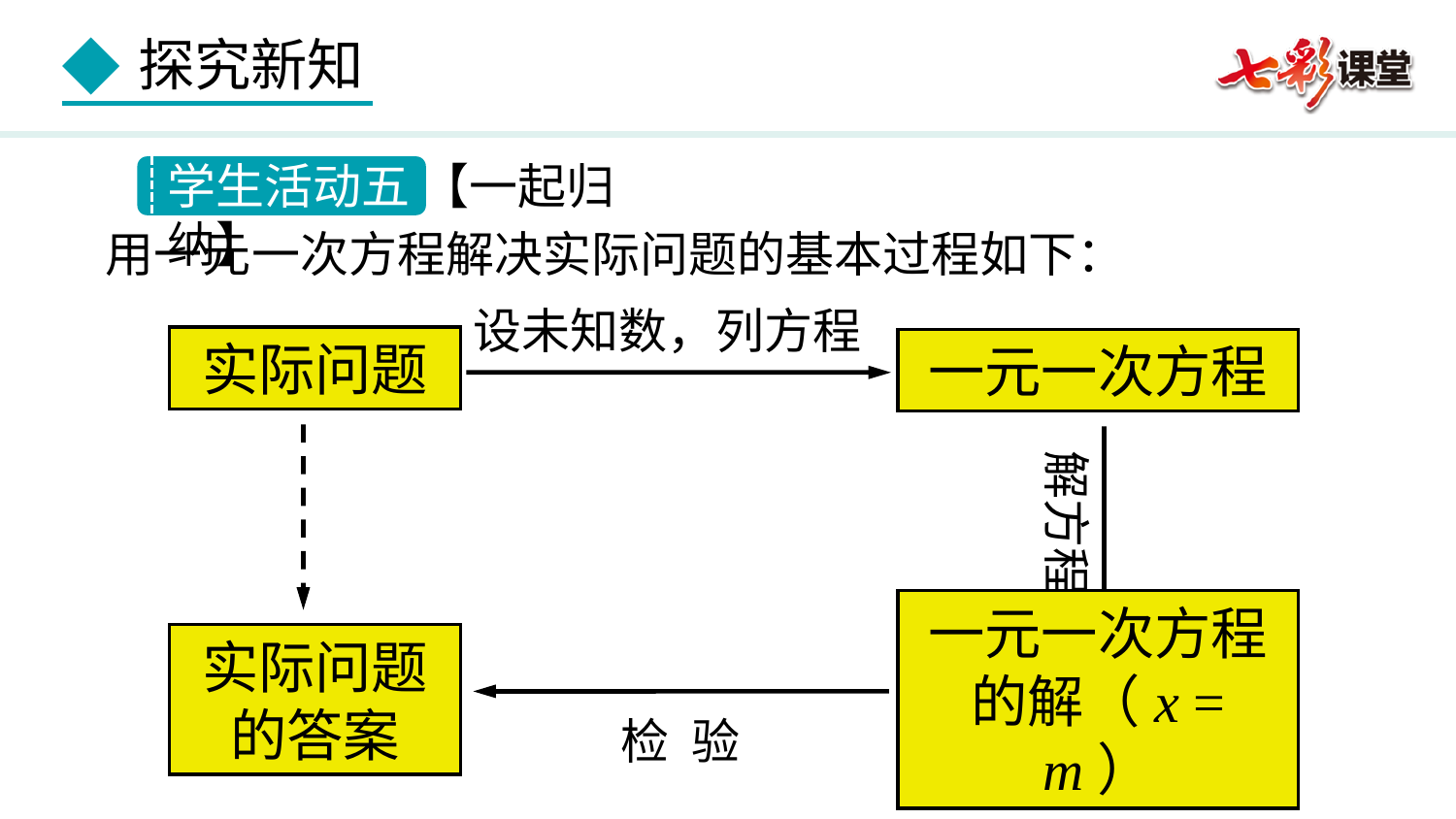

学生活动五 【一起归纳】

用一元一次方程解决实际问题的基本过程如下：
设未知数，列方程

实际问题
一元一次方程

解方程
实际问题的答案
一元一次方程的解（x = m）

检  验